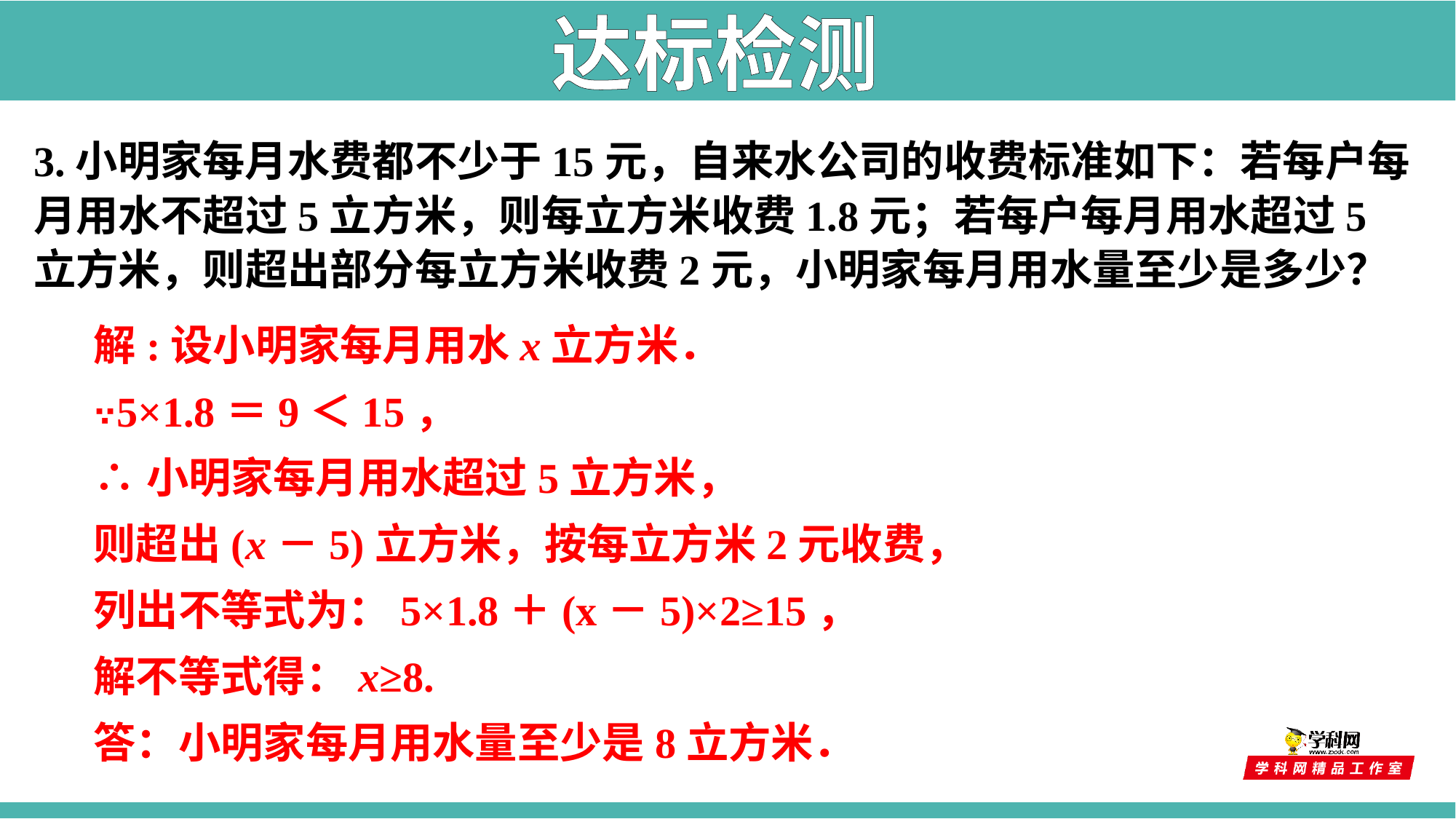

达标检测
3.小明家每月水费都不少于15元，自来水公司的收费标准如下：若每户每月用水不超过5立方米，则每立方米收费1.8元；若每户每月用水超过5立方米，则超出部分每立方米收费2元，小明家每月用水量至少是多少？
解:设小明家每月用水x立方米．
∵5×1.8＝9＜15，
∴小明家每月用水超过5立方米，
则超出(x－5)立方米，按每立方米2元收费，
列出不等式为：5×1.8＋(x－5)×2≥15，
解不等式得：x≥8.
答：小明家每月用水量至少是8立方米．